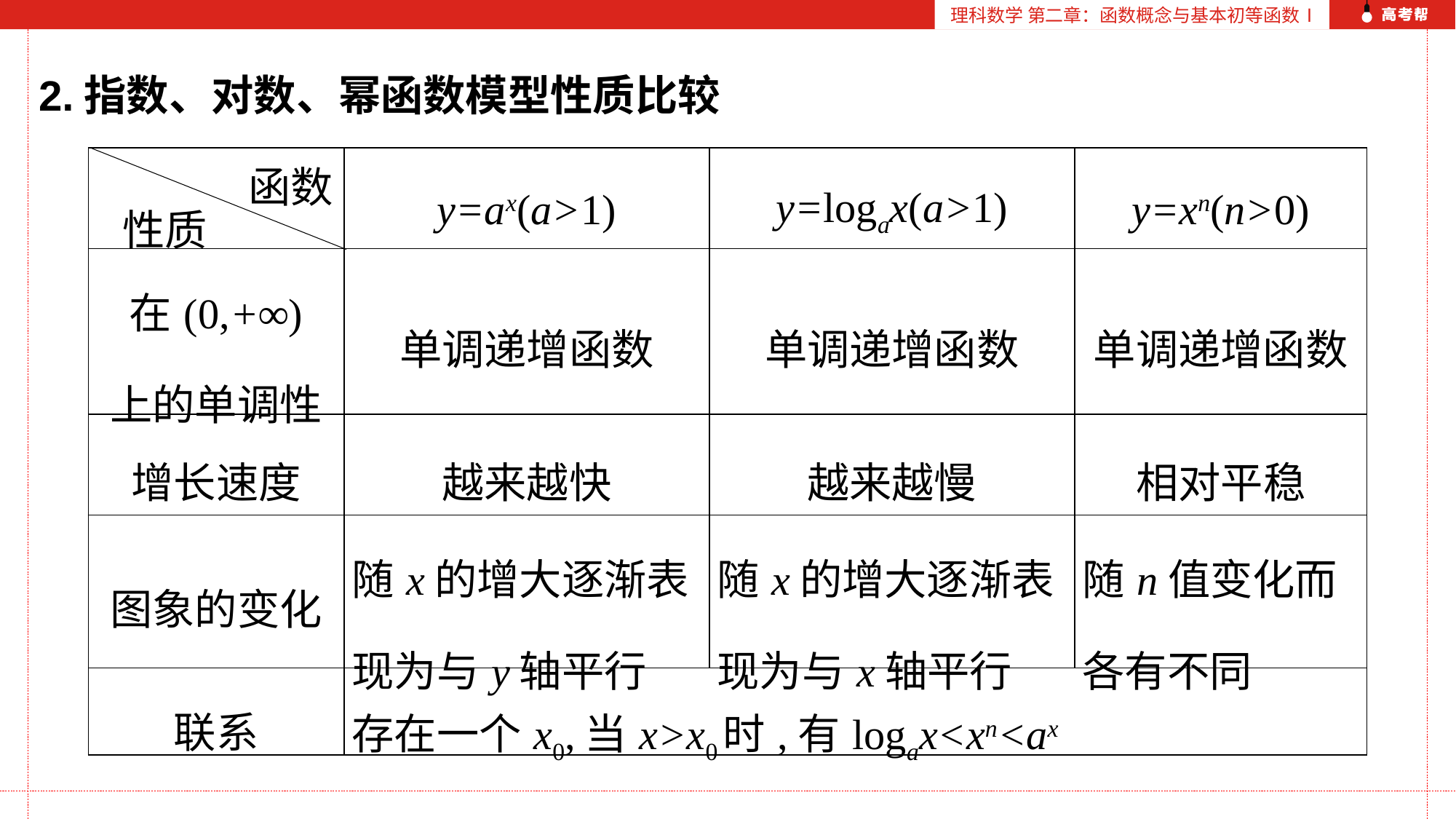

理科数学 第二章：函数概念与基本初等函数Ⅰ
2.指数、对数、幂函数模型性质比较
|  | y=ax(a>1) | y=logax(a>1) | y=xn(n>0) |
| --- | --- | --- | --- |
| 在(0,+∞) 上的单调性 | 单调递增函数 | 单调递增函数 | 单调递增函数 |
| 增长速度 | 越来越快 | 越来越慢 | 相对平稳 |
函数
性质
| 图象的变化 | 随x的增大逐渐表现为与y轴平行 | 随x的增大逐渐表现为与x轴平行 | 随n值变化而各有不同 |
| --- | --- | --- | --- |
| 联系 | 存在一个x0,当x>x0时,有logax<xn<ax |  |  |